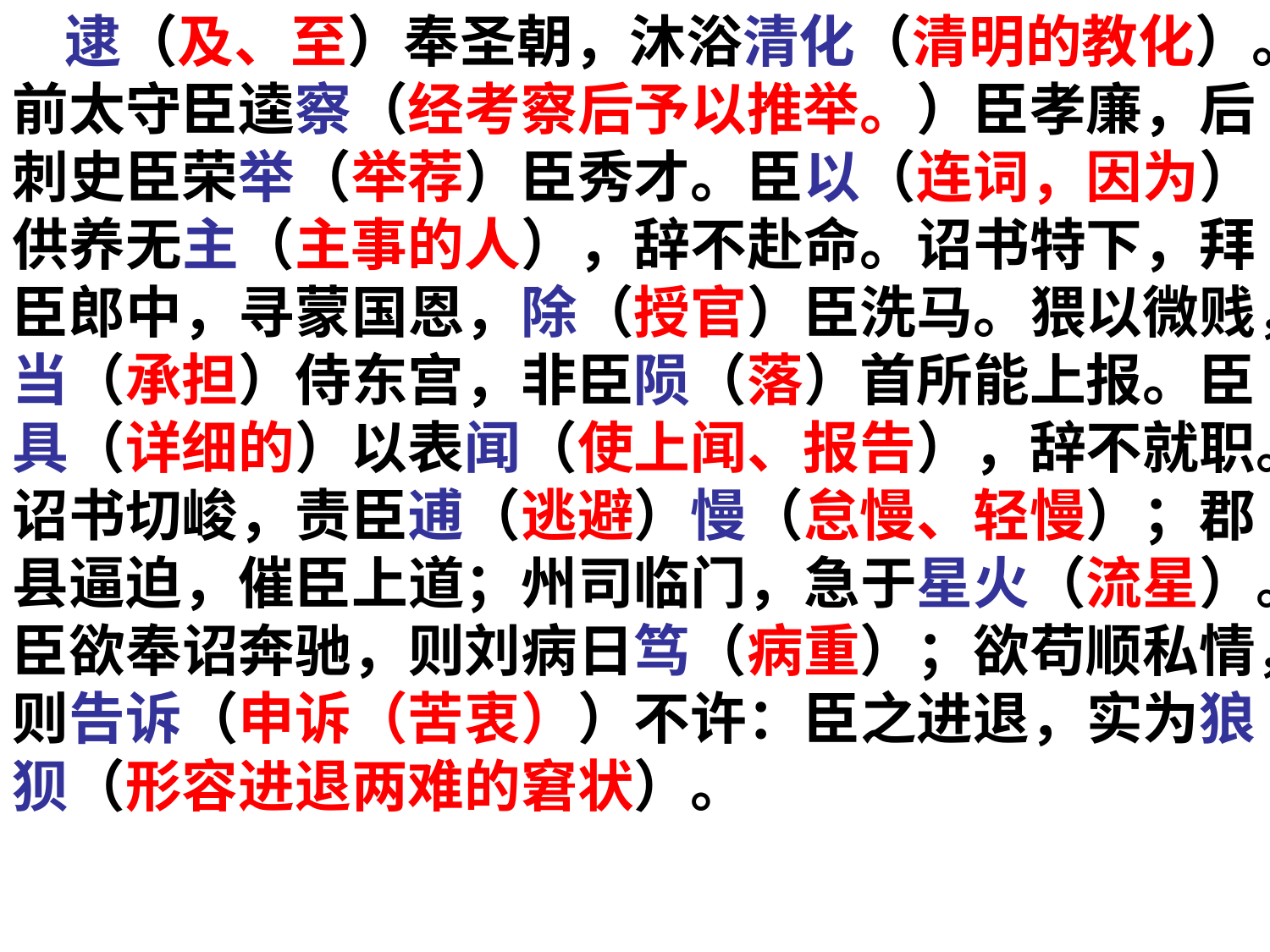

逮（及、至）奉圣朝，沐浴清化（清明的教化）。前太守臣逵察（经考察后予以推举。）臣孝廉，后刺史臣荣举（举荐）臣秀才。臣以（连词，因为）供养无主（主事的人），辞不赴命。诏书特下，拜臣郎中，寻蒙国恩，除（授官）臣洗马。猥以微贱，当（承担）侍东宫，非臣陨（落）首所能上报。臣具（详细的）以表闻（使上闻、报告），辞不就职。诏书切峻，责臣逋（逃避）慢（怠慢、轻慢）；郡县逼迫，催臣上道；州司临门，急于星火（流星）。臣欲奉诏奔驰，则刘病日笃（病重）；欲苟顺私情，则告诉（申诉（苦衷））不许：臣之进退，实为狼狈（形容进退两难的窘状）。